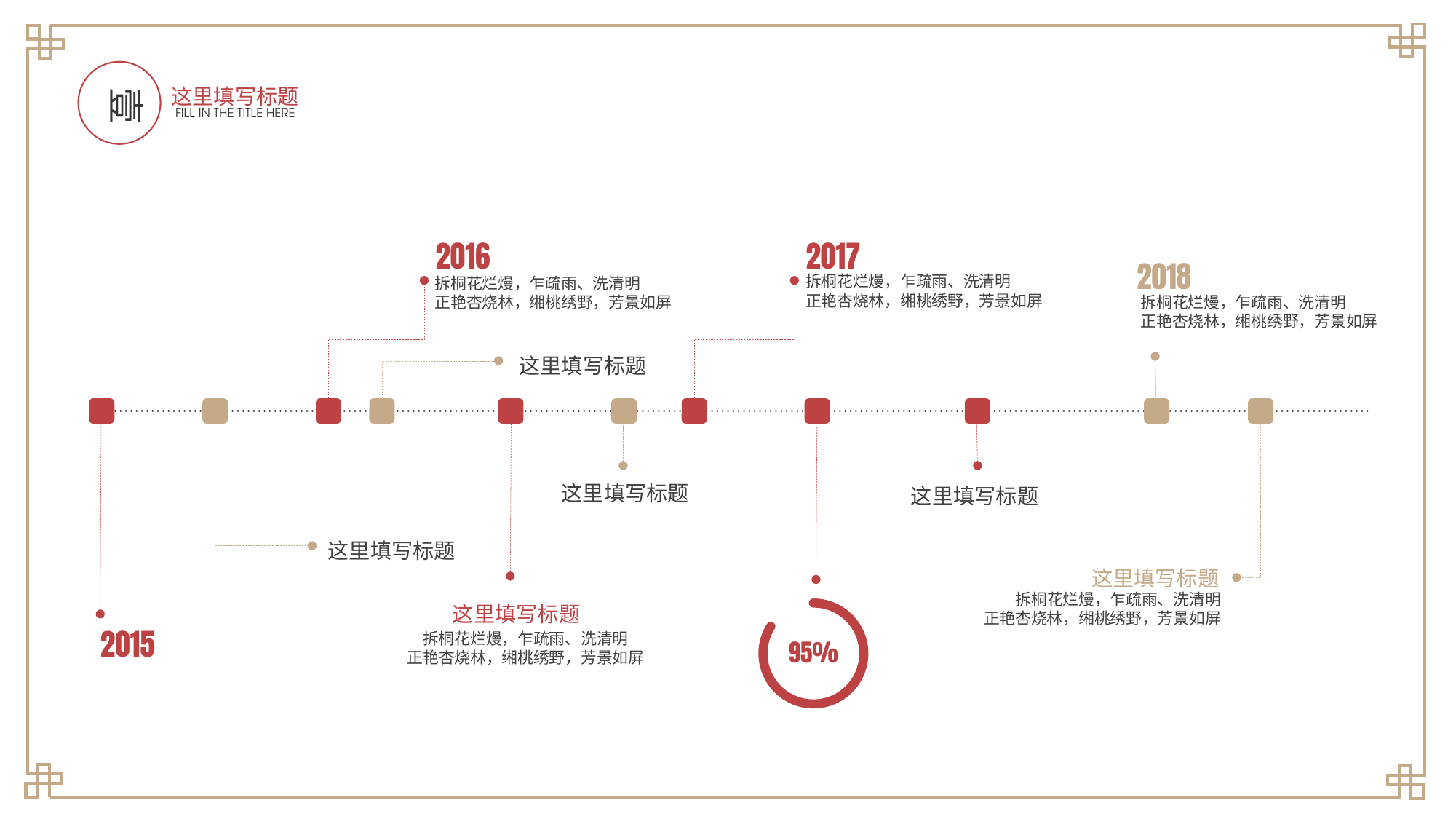

壹
这里填写标题
FILL IN THE TITLE HERE
2016
2017
2018
拆桐花烂熳，乍疏雨、洗清明
正艳杏烧林，缃桃绣野，芳景如屏
拆桐花烂熳，乍疏雨、洗清明
正艳杏烧林，缃桃绣野，芳景如屏
拆桐花烂熳，乍疏雨、洗清明
正艳杏烧林，缃桃绣野，芳景如屏
这里填写标题

这里填写标题
这里填写标题
这里填写标题
这里填写标题
这里填写标题
拆桐花烂熳，乍疏雨、洗清明
正艳杏烧林，缃桃绣野，芳景如屏
95%
2015
拆桐花烂熳，乍疏雨、洗清明
正艳杏烧林，缃桃绣野，芳景如屏